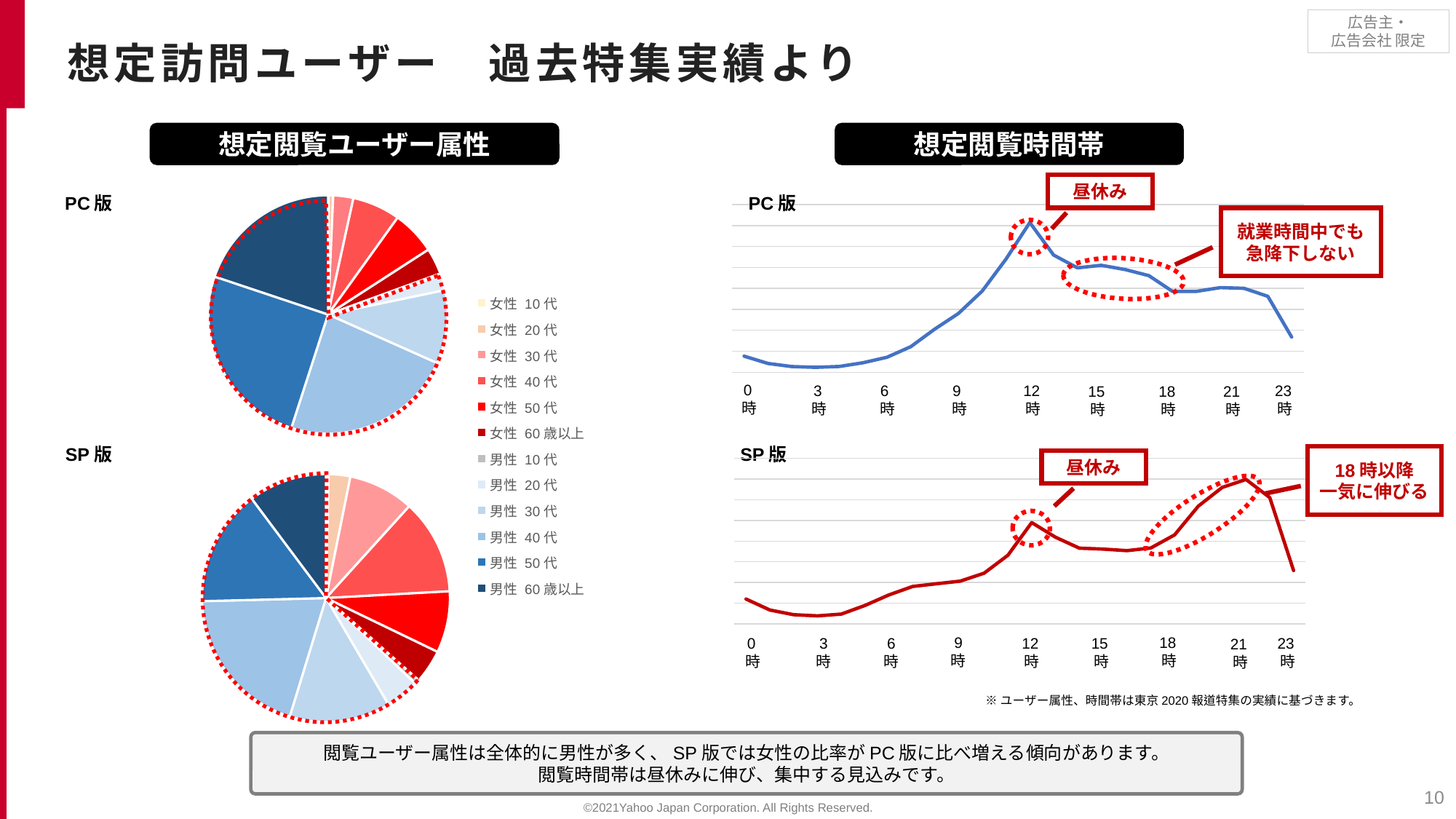

想定訪問ユーザー　過去特集実績より
想定閲覧時間帯
想定閲覧ユーザー属性
昼休み

### Chart

| Category |  |
|---|---|
| 女性 10代 | 2059.0 |
| 女性 20代 | 17431.0 |
| 女性 30代 | 76003.0 |
| 女性 40代 | 181475.0 |
| 女性 50代 | 166731.0 |
| 女性 60歳以上 | 100045.0 |
| 男性 10代 | 5176.0 |
| 男性 20代 | 59470.0 |
| 男性 30代 | 279192.0 |
| 男性 40代 | 651300.0 |
| 男性 50代 | 705372.0 |
| 男性 60歳以上 | 555800.0 |
PC版
PC版

### Chart

| Category | 合計 / PV |
|---|---|
| 0:00 - 0:59 | 766446.0 |
| 1:00 - 1:59 | 417046.0 |
| 2:00 - 2:59 | 270520.0 |
| 3:00 - 3:59 | 233266.0 |
| 4:00 - 4:59 | 273076.0 |
| 5:00 - 5:59 | 452123.0 |
| 6:00 - 6:59 | 713764.0 |
| 7:00 - 7:59 | 1218518.0 |
| 8:00 - 8:59 | 2049823.0 |
| 9:00 - 9:59 | 2800756.0 |
| 10:00 - 10:59 | 3871317.0 |
| 11:00 - 11:59 | 5399975.0 |
| 12:00 - 12:59 | 7144972.0 |
| 13:00 - 13:59 | 5593263.0 |
| 14:00 - 14:59 | 4983199.0 |
| 15:00 - 15:59 | 5103231.0 |
| 16:00 - 16:59 | 4902776.0 |
| 17:00 - 17:59 | 4612351.0 |
| 18:00 - 18:59 | 3854896.0 |
| 19:00 - 19:59 | 3859401.0 |
| 20:00 - 20:59 | 4038369.0 |
| 21:00 - 21:59 | 4006617.0 |
| 22:00 - 22:59 | 3621103.0 |
| 23:00 - 23:59 | 1677457.0 |
0時
3
時
6時
9時
23時
12時
15時
18時
21時

就業時間中でも
急降下しない

### Chart

| Category |  |
|---|---|
| 女性 10代 | 12550.0 |
| 女性 20代 | 104849.0 |
| 女性 30代 | 318151.0 |
| 女性 40代 | 460779.0 |
| 女性 50代 | 298080.0 |
| 女性 60歳以上 | 163030.0 |
| 男性 10代 | 22315.0 |
| 男性 20代 | 163770.0 |
| 男性 30代 | 489167.0 |
| 男性 40代 | 737725.0 |
| 男性 50代 | 564335.0 |
| 男性 60歳以上 | 379572.0 |
SP版

### Chart

| Category |  PV |
|---|---|
| 0:00 - 0:59 | 601507.0 |
| 1:00 - 1:59 | 336810.0 |
| 2:00 - 2:59 | 223504.0 |
| 3:00 - 3:59 | 195219.0 |
| 4:00 - 4:59 | 237805.0 |
| 5:00 - 5:59 | 447598.0 |
| 6:00 - 6:59 | 701233.0 |
| 7:00 - 7:59 | 905124.0 |
| 8:00 - 8:59 | 970888.0 |
| 9:00 - 9:59 | 1034107.0 |
| 10:00 - 10:59 | 1226410.0 |
| 11:00 - 11:59 | 1658121.0 |
| 12:00 - 12:59 | 2448241.0 |
| 13:00 - 13:59 | 2094480.0 |
| 14:00 - 14:59 | 1829367.0 |
| 15:00 - 15:59 | 1806797.0 |
| 16:00 - 16:59 | 1769271.0 |
| 17:00 - 17:59 | 1832692.0 |
| 18:00 - 18:59 | 2150514.0 |
| 19:00 - 19:59 | 2845972.0 |
| 20:00 - 20:59 | 3295693.0 |
| 21:00 - 21:59 | 3488873.0 |
| 22:00 - 22:59 | 3050802.0 |
| 23:00 - 23:59 | 1289384.0 |
18時
9
時
15時
6
時
12時
0時
3
時
23時
21時
SP版
18時以降
一気に伸びる
昼休み

※ユーザー属性、時間帯は東京2020報道特集の実績に基づきます。
閲覧ユーザー属性は全体的に男性が多く、SP版では女性の比率がPC版に比べ増える傾向があります。
閲覧時間帯は昼休みに伸び、集中する見込みです。
10